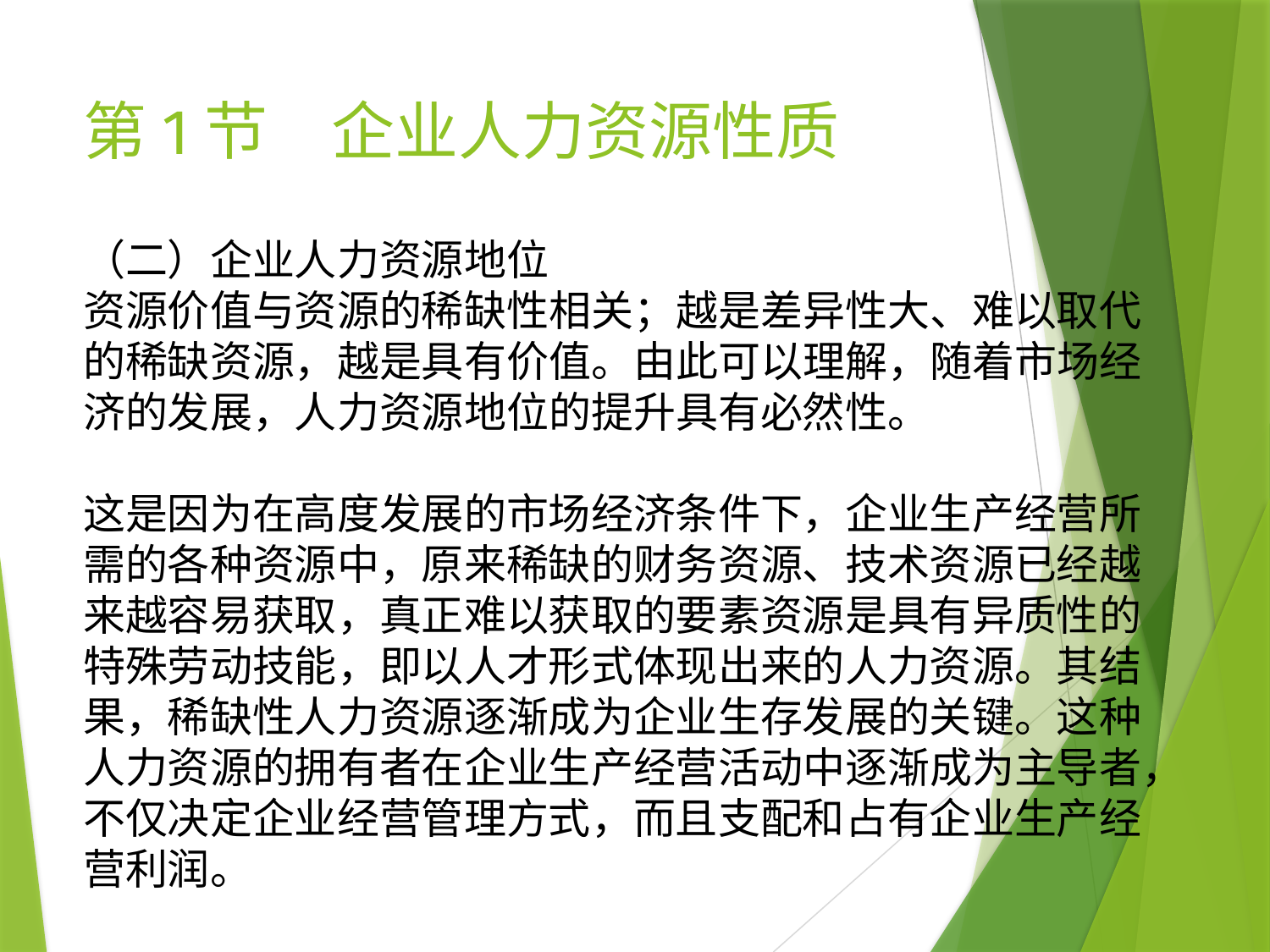

# 第1节　企业人力资源性质

（二）企业人力资源地位
资源价值与资源的稀缺性相关；越是差异性大、难以取代的稀缺资源，越是具有价值。由此可以理解，随着市场经济的发展，人力资源地位的提升具有必然性。

这是因为在高度发展的市场经济条件下，企业生产经营所需的各种资源中，原来稀缺的财务资源、技术资源已经越来越容易获取，真正难以获取的要素资源是具有异质性的特殊劳动技能，即以人才形式体现出来的人力资源。其结果，稀缺性人力资源逐渐成为企业生存发展的关键。这种人力资源的拥有者在企业生产经营活动中逐渐成为主导者，不仅决定企业经营管理方式，而且支配和占有企业生产经营利润。